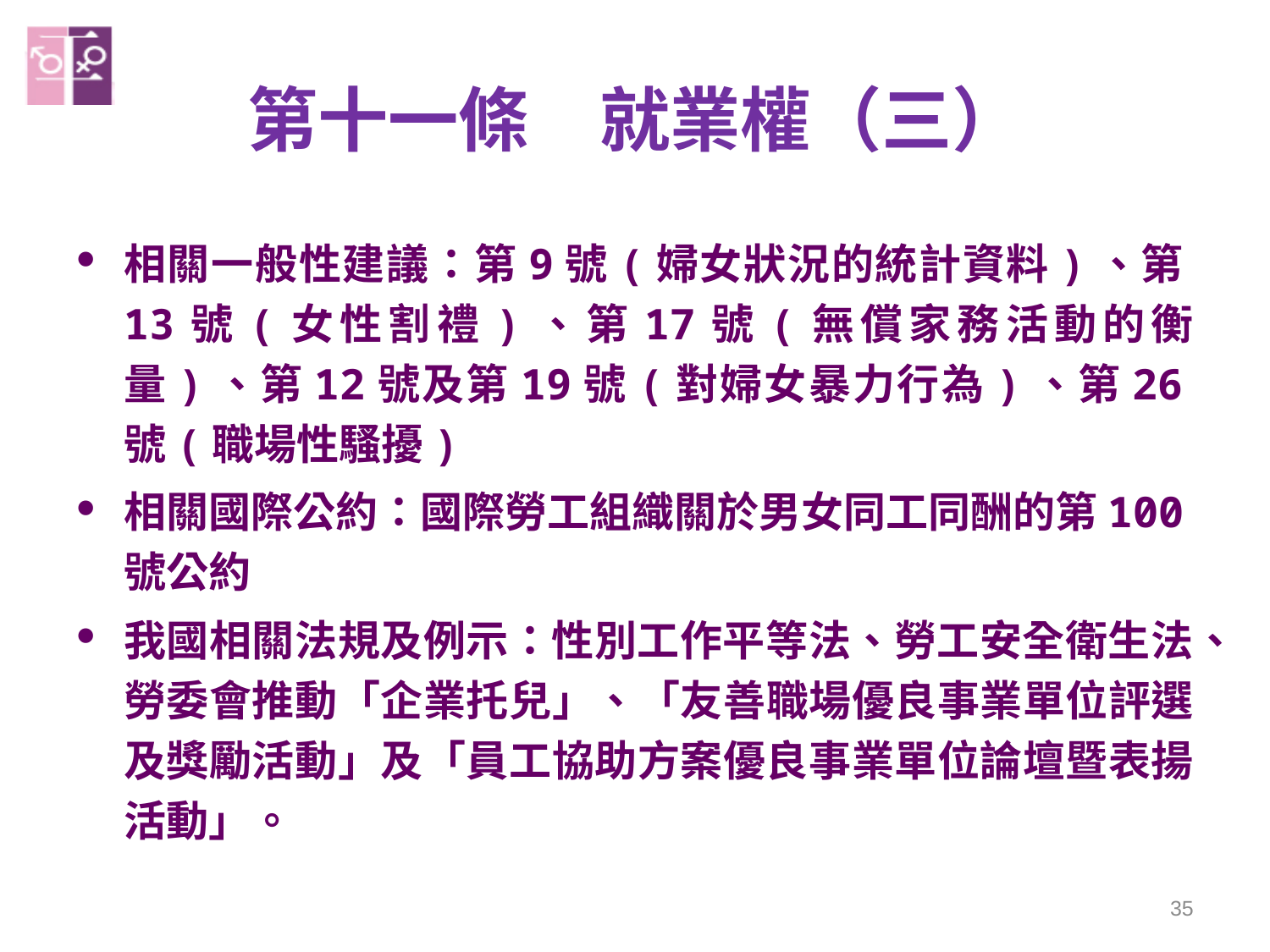

# 第十一條　就業權（三）
相關一般性建議：第9號(婦女狀況的統計資料)、第13號(女性割禮)、第17號(無償家務活動的衡量)、第12號及第19號(對婦女暴力行為)、第26號(職場性騷擾)
相關國際公約：國際勞工組織關於男女同工同酬的第100號公約
我國相關法規及例示：性別工作平等法、勞工安全衛生法、勞委會推動「企業托兒」、「友善職場優良事業單位評選及獎勵活動」及「員工協助方案優良事業單位論壇暨表揚活動」。

35